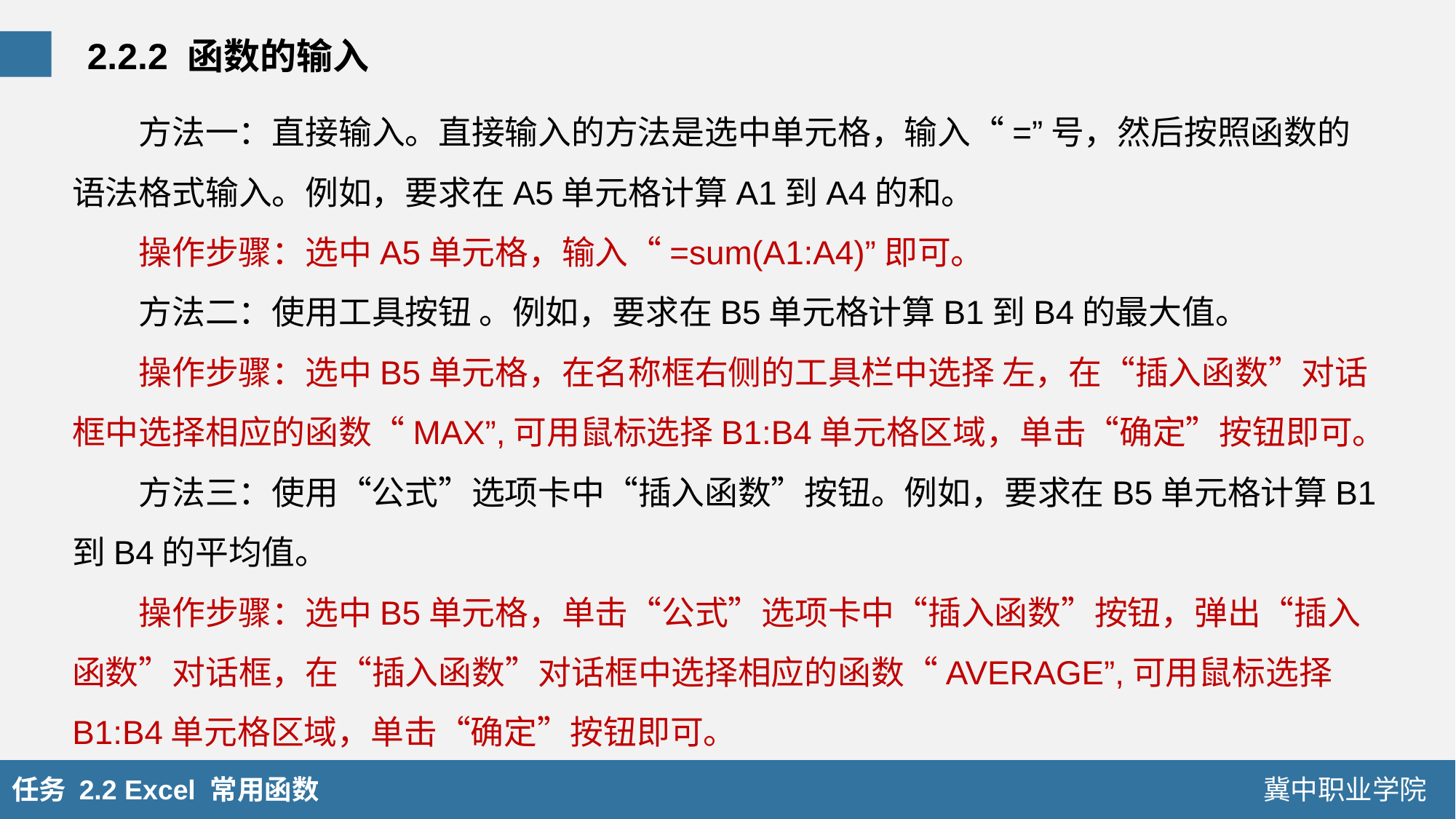

2.2.2 函数的输入
方法一：直接输入。直接输入的方法是选中单元格，输入“=”号，然后按照函数的语法格式输入。例如，要求在A5单元格计算A1到A4的和。
操作步骤：选中A5单元格，输入“=sum(A1:A4)”即可。
方法二：使用工具按钮 。例如，要求在B5单元格计算B1到B4的最大值。
操作步骤：选中B5单元格，在名称框右侧的工具栏中选择 左，在“插入函数”对话框中选择相应的函数“MAX”,可用鼠标选择B1:B4单元格区域，单击“确定”按钮即可。
方法三：使用“公式”选项卡中“插入函数”按钮。例如，要求在B5单元格计算B1到B4的平均值。
操作步骤：选中B5单元格，单击“公式”选项卡中“插入函数”按钮，弹出“插入函数”对话框，在“插入函数”对话框中选择相应的函数“AVERAGE”,可用鼠标选择B1:B4单元格区域，单击“确定”按钮即可。

任务 2.2 Excel 常用函数
冀中职业学院